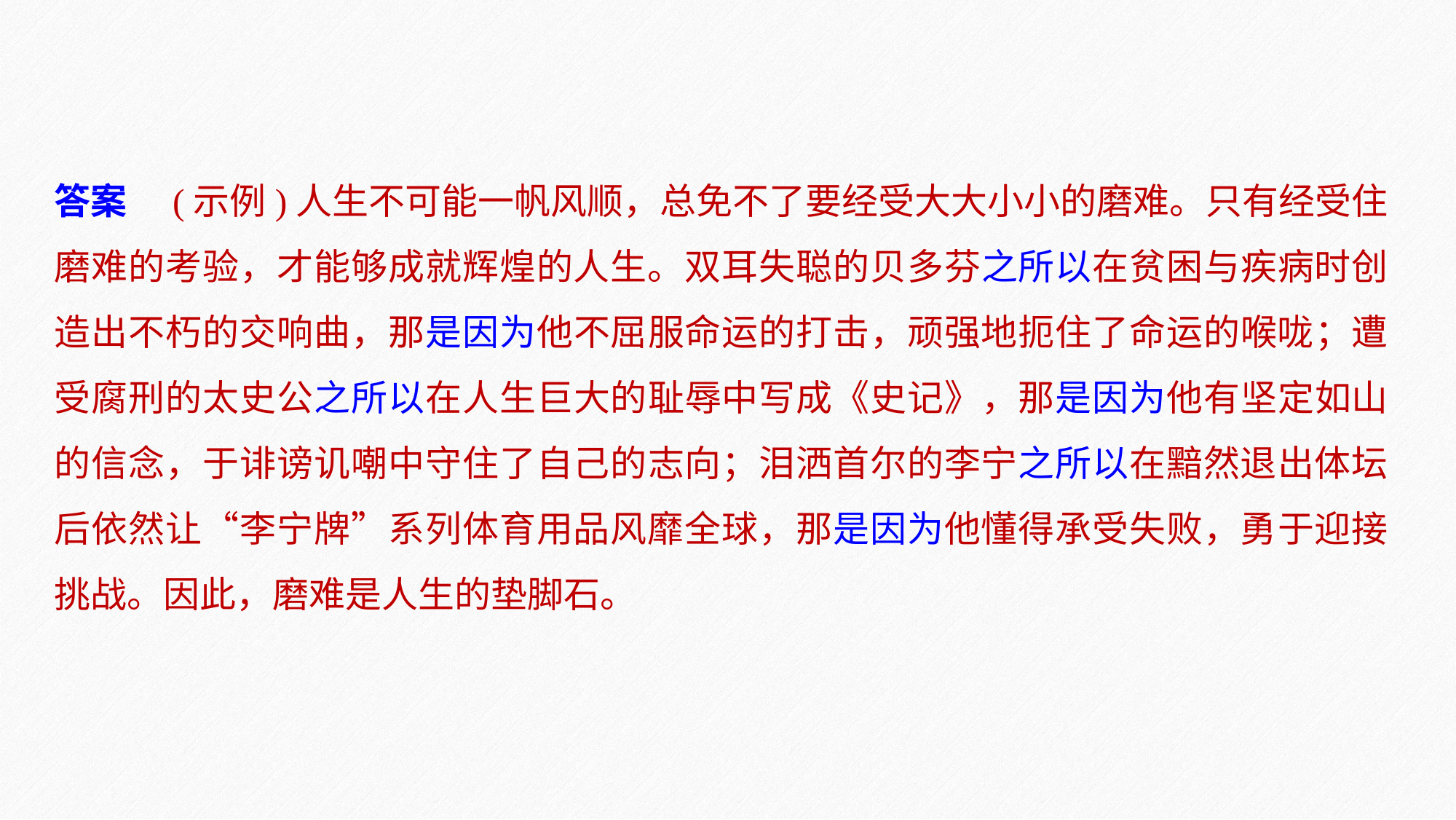

答案　(示例)人生不可能一帆风顺，总免不了要经受大大小小的磨难。只有经受住磨难的考验，才能够成就辉煌的人生。双耳失聪的贝多芬之所以在贫困与疾病时创造出不朽的交响曲，那是因为他不屈服命运的打击，顽强地扼住了命运的喉咙；遭受腐刑的太史公之所以在人生巨大的耻辱中写成《史记》，那是因为他有坚定如山的信念，于诽谤讥嘲中守住了自己的志向；泪洒首尔的李宁之所以在黯然退出体坛后依然让“李宁牌”系列体育用品风靡全球，那是因为他懂得承受失败，勇于迎接挑战。因此，磨难是人生的垫脚石。